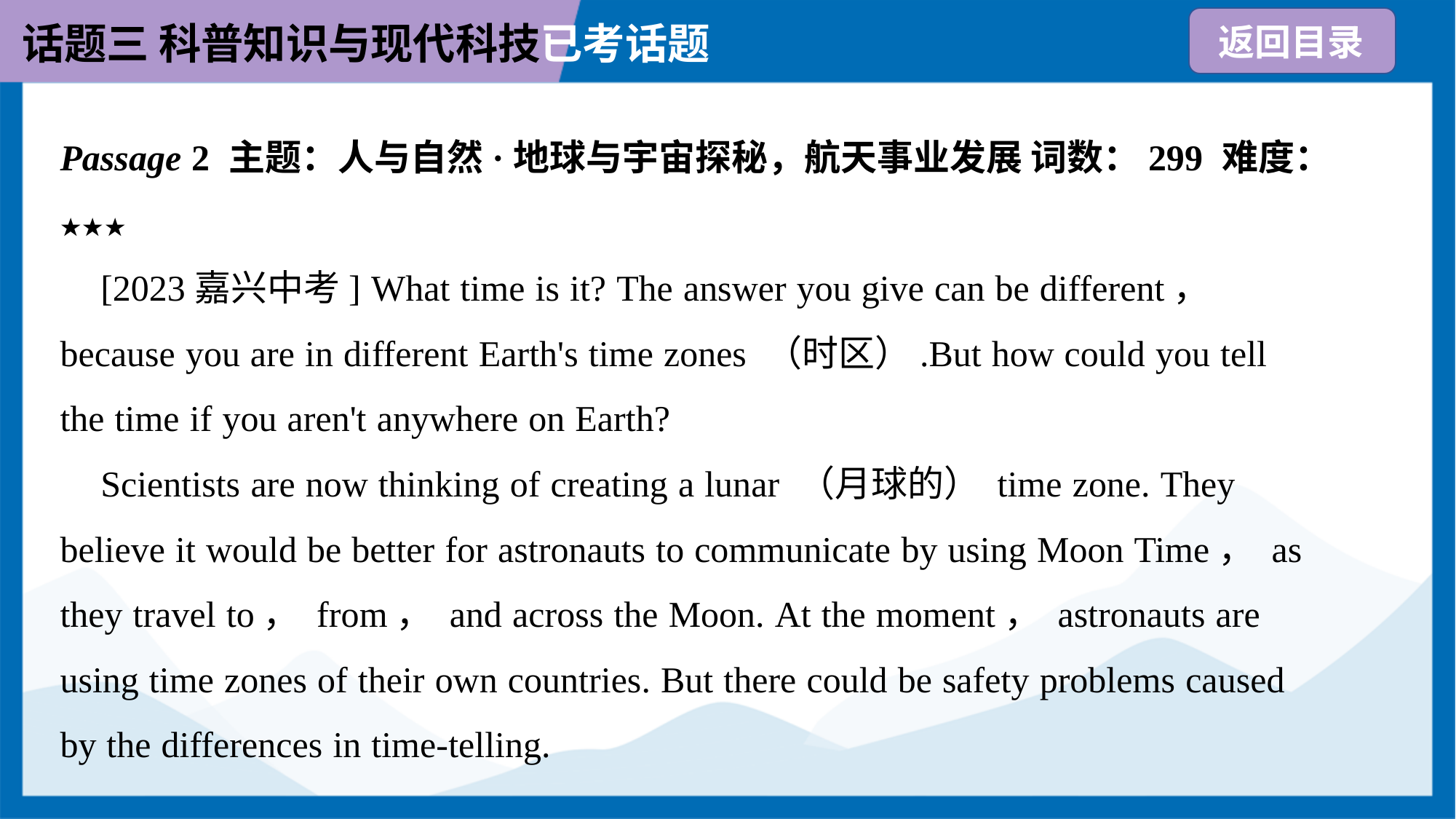

Passage 2 主题：人与自然·地球与宇宙探秘，航天事业发展 词数：299 难度：
★★★
    [2023嘉兴中考] What time is it? The answer you give can be different，
because you are in different Earth's time zones （时区）.But how could you tell
the time if you aren't anywhere on Earth?
    Scientists are now thinking of creating a lunar （月球的） time zone. They
believe it would be better for astronauts to communicate by using Moon Time， as
they travel to， from， and across the Moon. At the moment， astronauts are
using time zones of their own countries. But there could be safety problems caused
by the differences in time-telling.